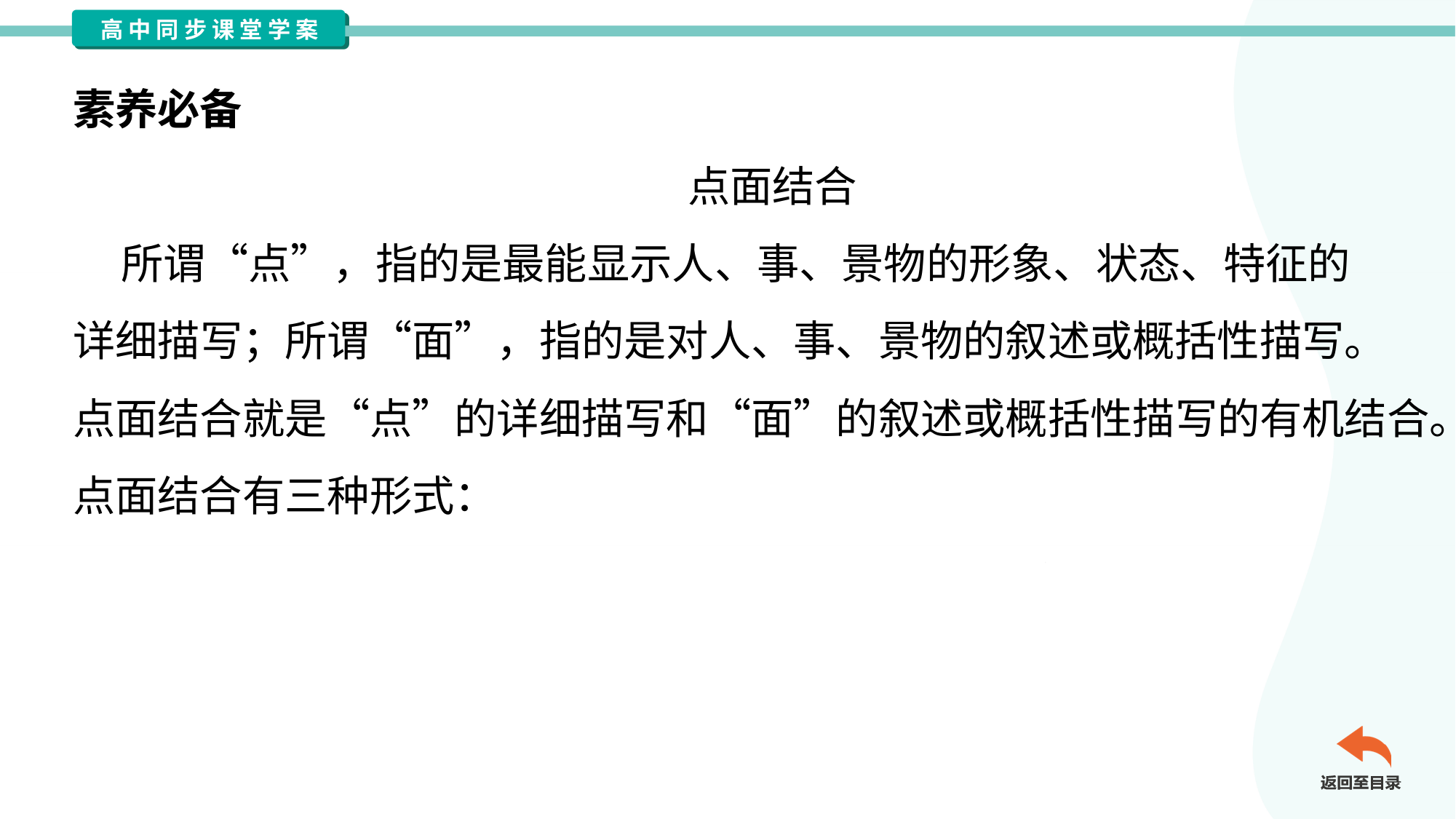

素养必备
点面结合
    所谓“点”，指的是最能显示人、事、景物的形象、状态、特征的
详细描写；所谓“面”，指的是对人、事、景物的叙述或概括性描写。
点面结合就是“点”的详细描写和“面”的叙述或概括性描写的有机结合。
点面结合有三种形式：